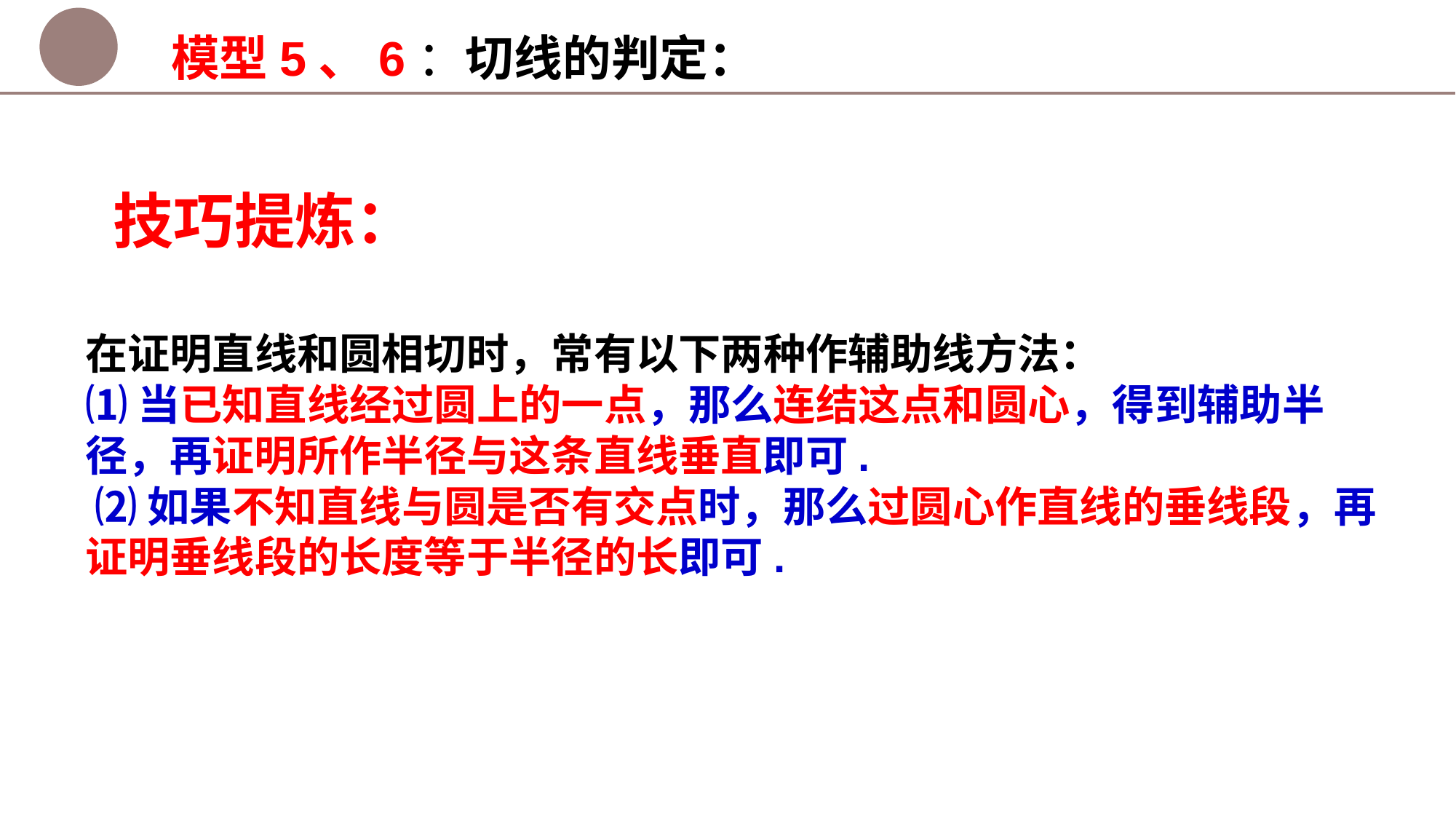

模型5、6：切线的判定：
技巧提炼：
在证明直线和圆相切时，常有以下两种作辅助线方法：
⑴当已知直线经过圆上的一点，那么连结这点和圆心，得到辅助半径，再证明所作半径与这条直线垂直即可.
 ⑵如果不知直线与圆是否有交点时，那么过圆心作直线的垂线段，再证明垂线段的长度等于半径的长即可.